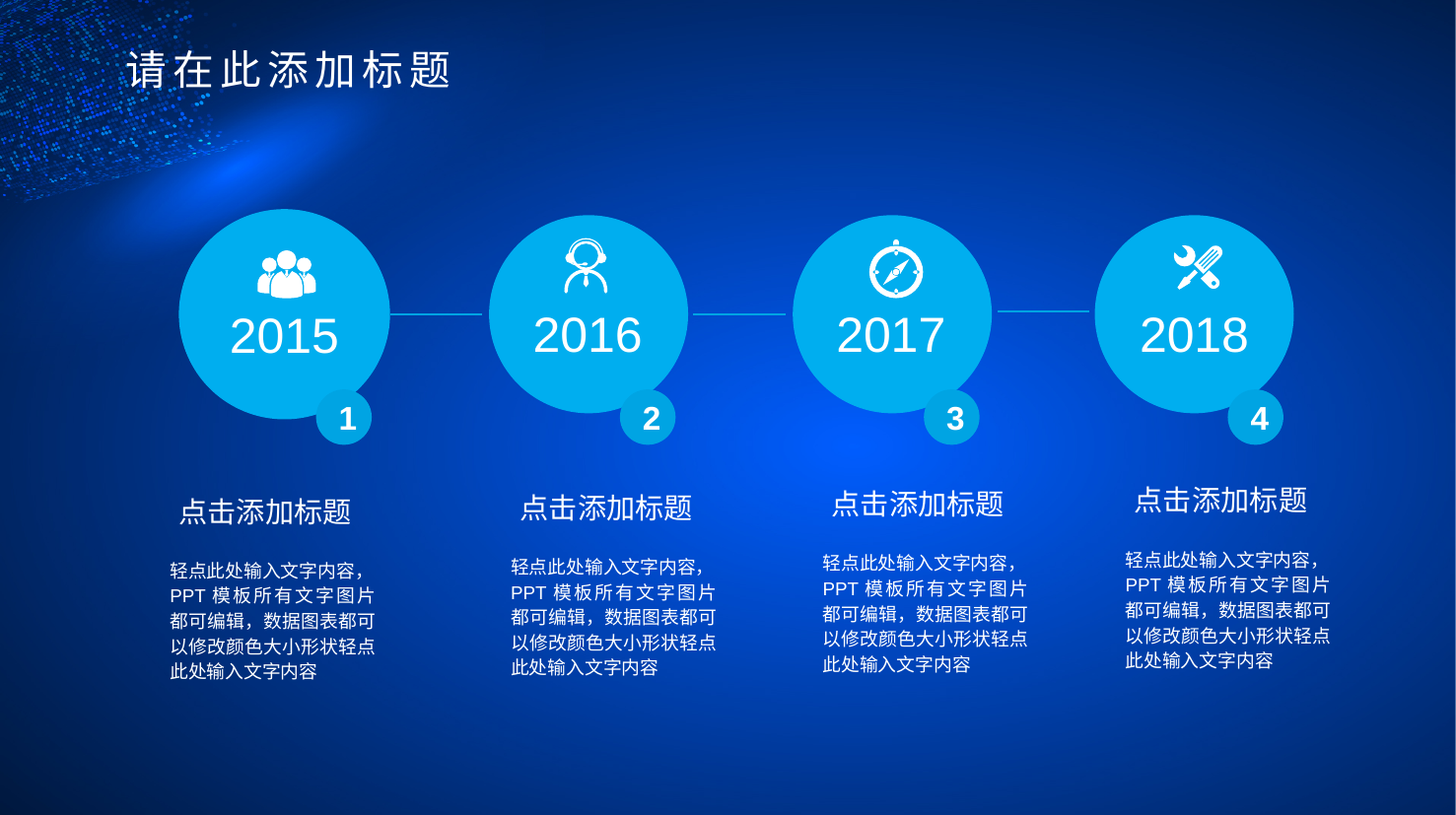

请在此添加标题

2015

2016

2017

2018

1
2
3
4
点击添加标题
点击添加标题
点击添加标题
点击添加标题
轻点此处输入文字内容，PPT模板所有文字图片都可编辑，数据图表都可以修改颜色大小形状轻点此处输入文字内容
轻点此处输入文字内容，PPT模板所有文字图片都可编辑，数据图表都可以修改颜色大小形状轻点此处输入文字内容
轻点此处输入文字内容，PPT模板所有文字图片都可编辑，数据图表都可以修改颜色大小形状轻点此处输入文字内容
轻点此处输入文字内容，PPT模板所有文字图片都可编辑，数据图表都可以修改颜色大小形状轻点此处输入文字内容